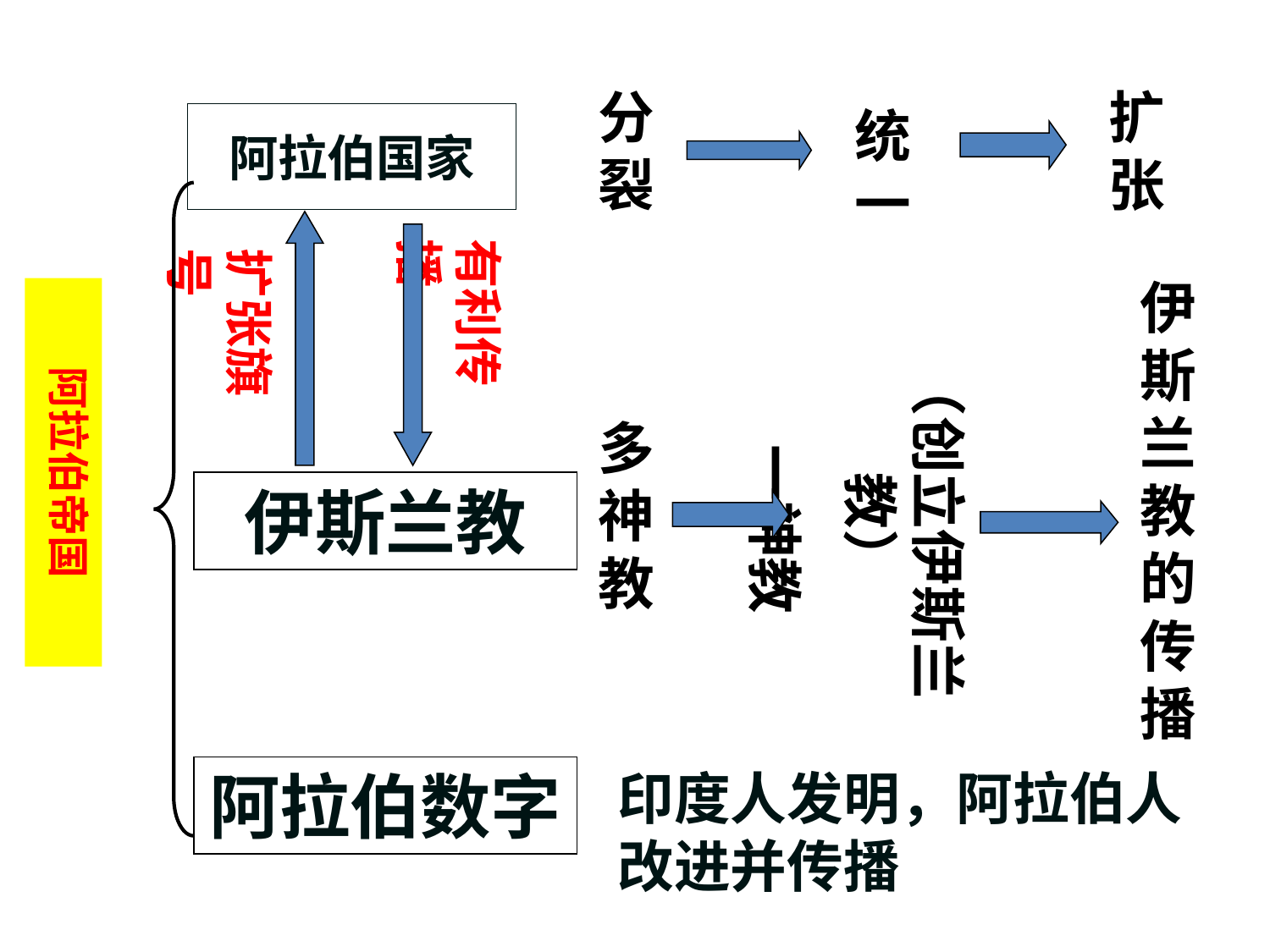

分裂
扩张
统一
# 阿拉伯国家

有利传播
扩张旗号
伊斯兰教的传播
阿拉伯帝国
（创立伊斯兰教）
一神教
多神教
伊斯兰教

阿拉伯数字
印度人发明，阿拉伯人改进并传播